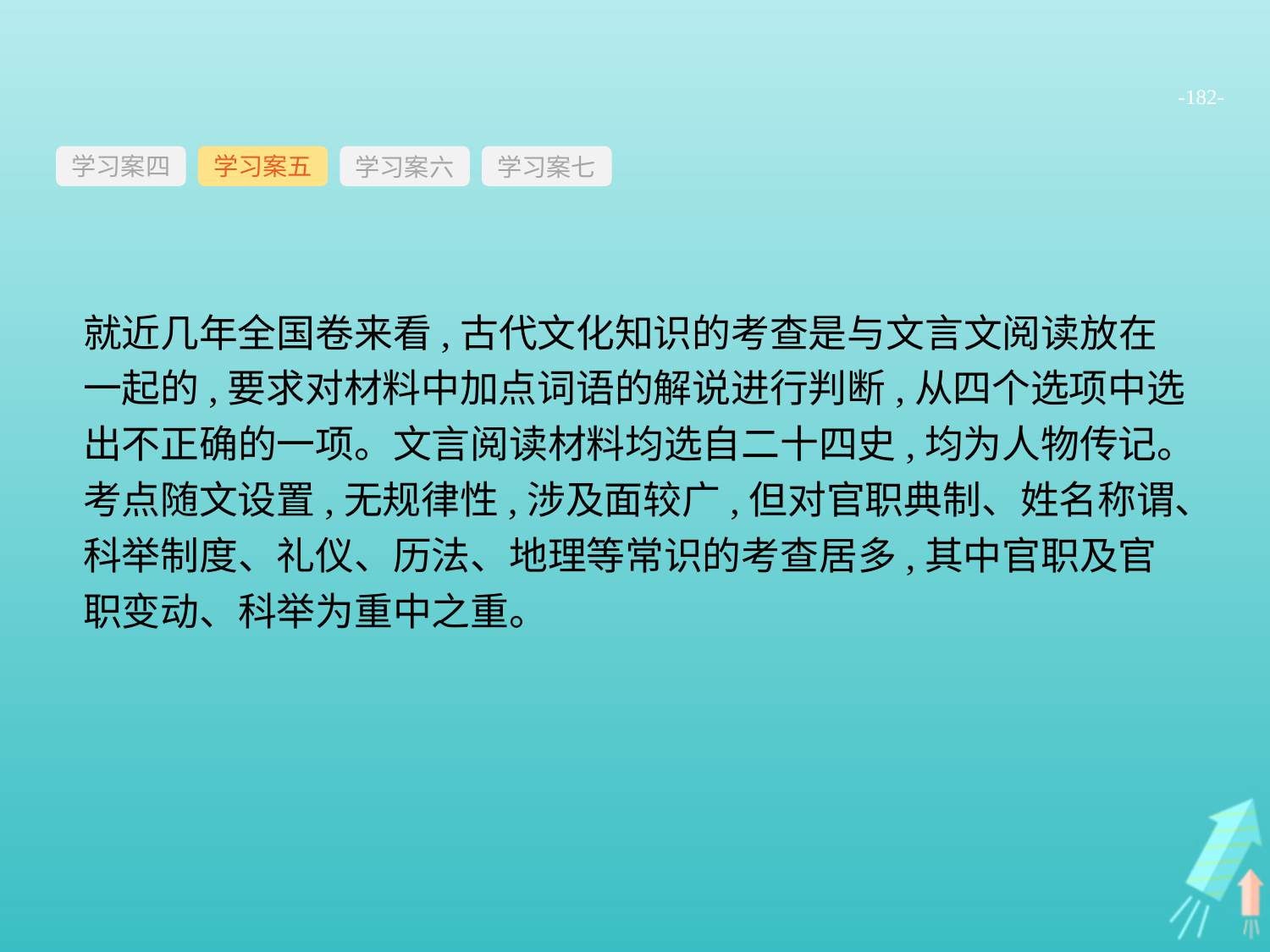

-182-
学习案四
学习案六
学习案七
学习案五
就近几年全国卷来看,古代文化知识的考查是与文言文阅读放在一起的,要求对材料中加点词语的解说进行判断,从四个选项中选出不正确的一项。文言阅读材料均选自二十四史,均为人物传记。考点随文设置,无规律性,涉及面较广,但对官职典制、姓名称谓、科举制度、礼仪、历法、地理等常识的考查居多,其中官职及官职变动、科举为重中之重。